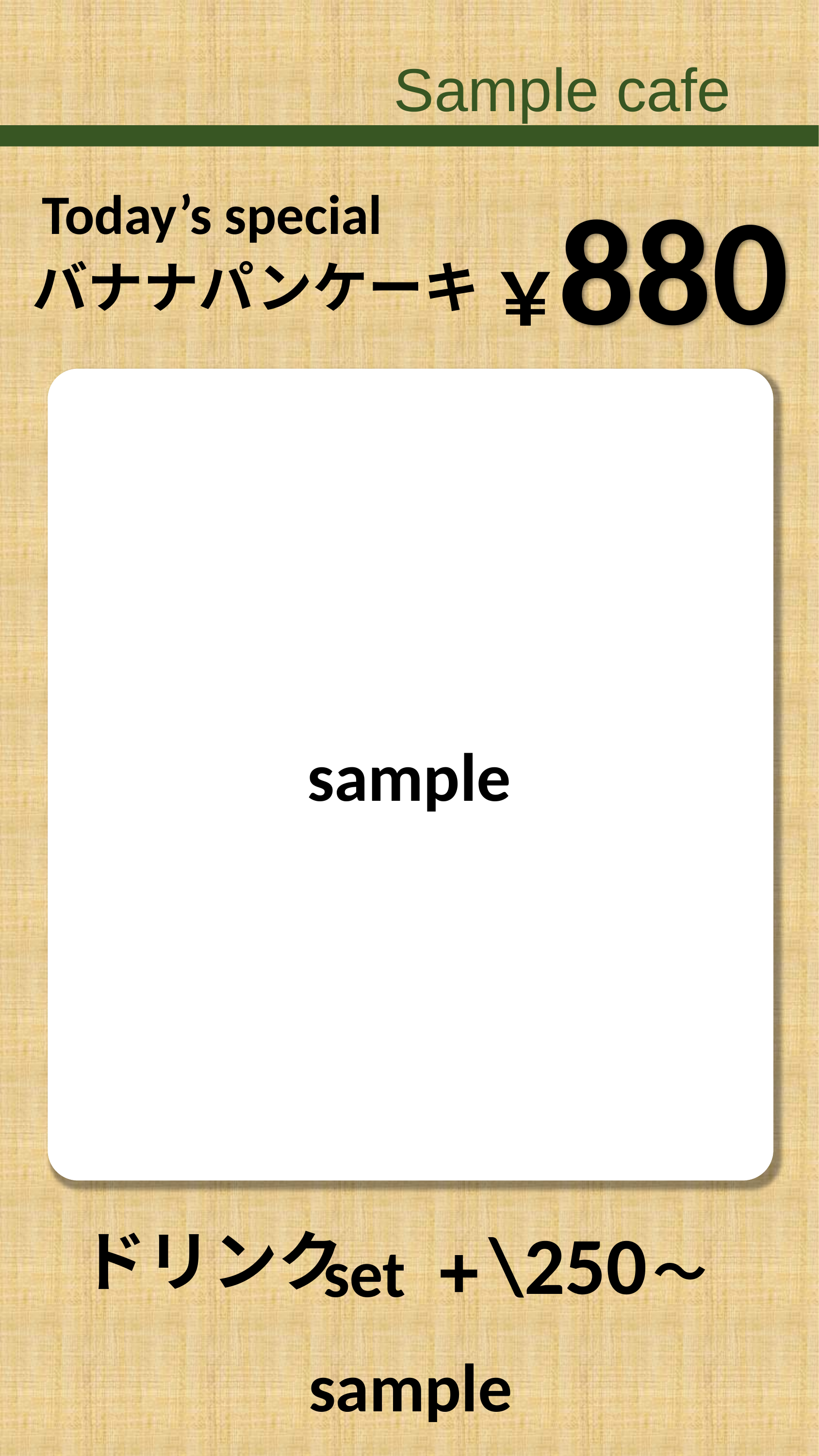

Sample cafe

880
Today’s special
バナナパンケーキ
￥

sample
\250
～
ドリンク
set
+
sample